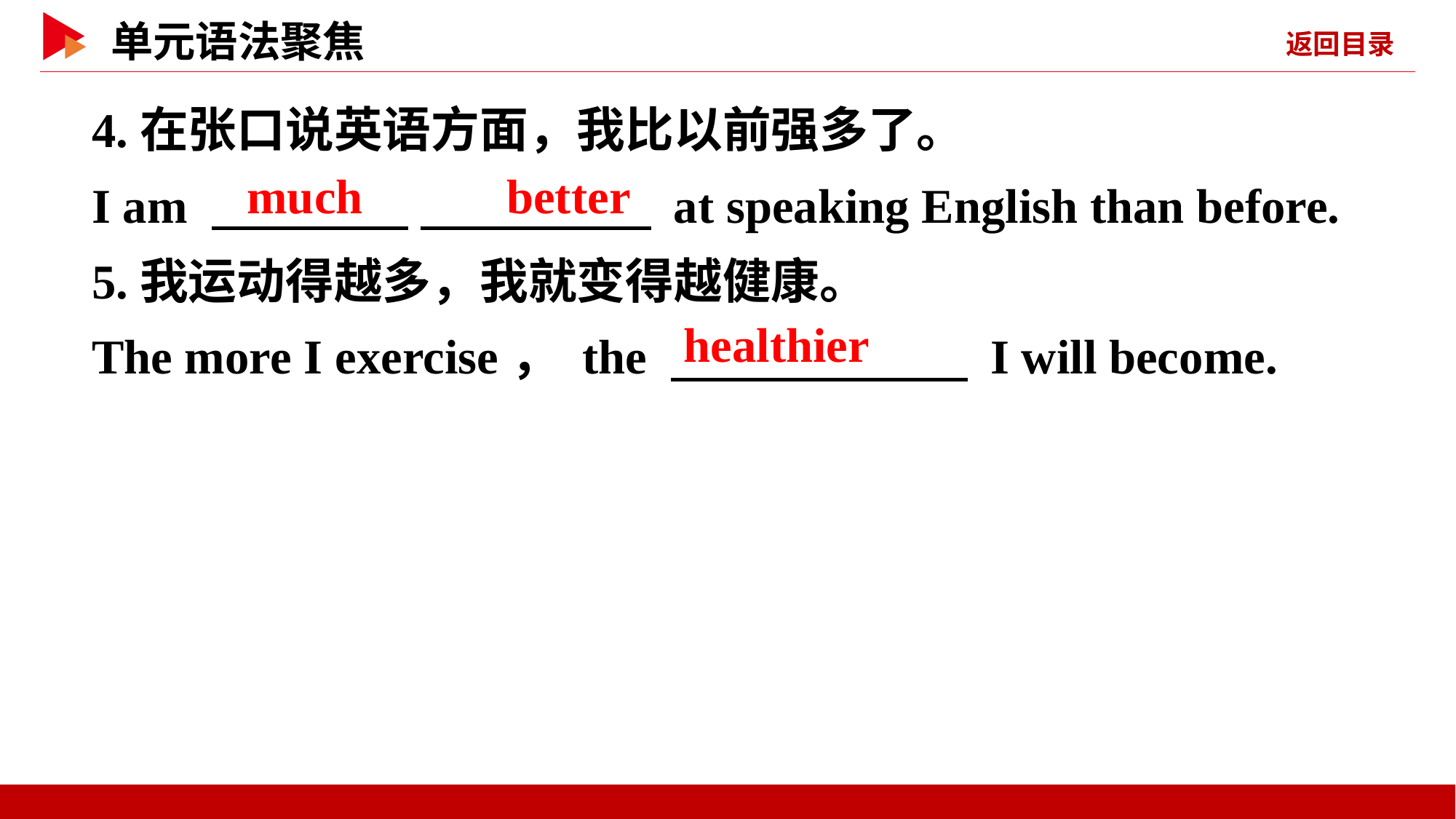

4.在张口说英语方面，我比以前强多了。
I am 　         　 　            　 at speaking English than before.
5.我运动得越多，我就变得越健康。
The more I exercise， the 　                  　 I will become.
much 　 　better
healthier